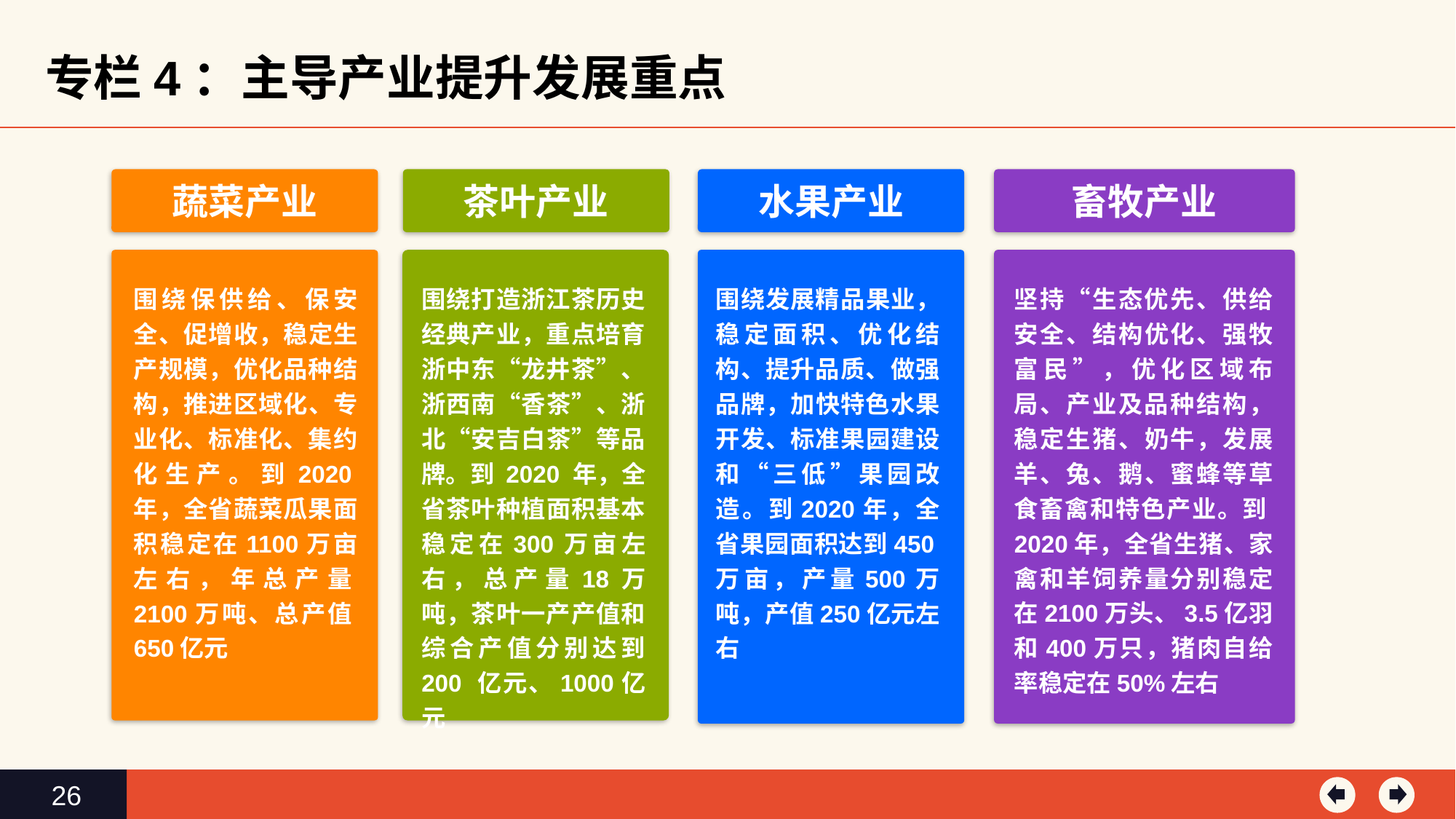

专栏4：主导产业提升发展重点
蔬菜产业
茶叶产业
水果产业
畜牧产业

围绕保供给、保安全、促增收，稳定生产规模，优化品种结构，推进区域化、专业化、标准化、集约化生产。到2020年，全省蔬菜瓜果面积稳定在1100万亩左右，年总产量2100万吨、总产值650亿元
围绕打造浙江茶历史经典产业，重点培育浙中东“龙井茶”、浙西南“香茶”、浙北“安吉白茶”等品牌。到 2020 年，全省茶叶种植面积基本稳定在300万亩左右，总产量18万吨，茶叶一产产值和综合产值分别达到 200 亿元、1000亿元
围绕发展精品果业，稳定面积、优化结构、提升品质、做强品牌，加快特色水果开发、标准果园建设和“三低”果园改造。到2020年，全省果园面积达到450万亩，产量500万吨，产值250亿元左右
坚持“生态优先、供给安全、结构优化、强牧富民”，优化区域布局、产业及品种结构，稳定生猪、奶牛，发展羊、兔、鹅、蜜蜂等草食畜禽和特色产业。到2020年，全省生猪、家禽和羊饲养量分别稳定在2100万头、3.5亿羽和400万只，猪肉自给率稳定在50%左右
26